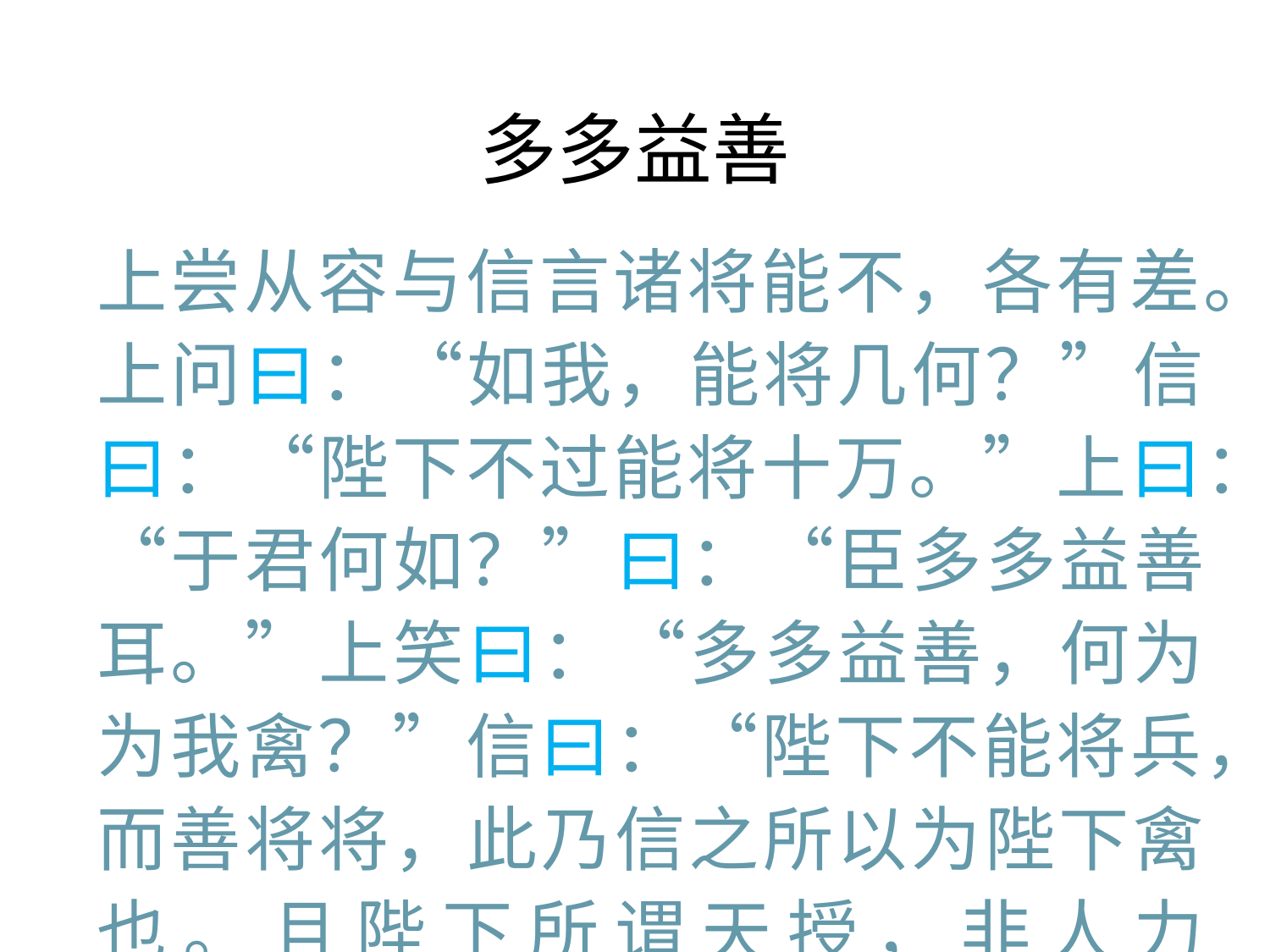

多多益善
上尝从容与信言诸将能不，各有差。上问曰：“如我，能将几何？”信曰：“陛下不过能将十万。”上曰：“于君何如？”曰：“臣多多益善耳。”上笑曰：“多多益善，何为为我禽？”信曰：“陛下不能将兵，而善将将，此乃信之所以为陛下禽也。且陛下所谓天授，非人力也。”
#
